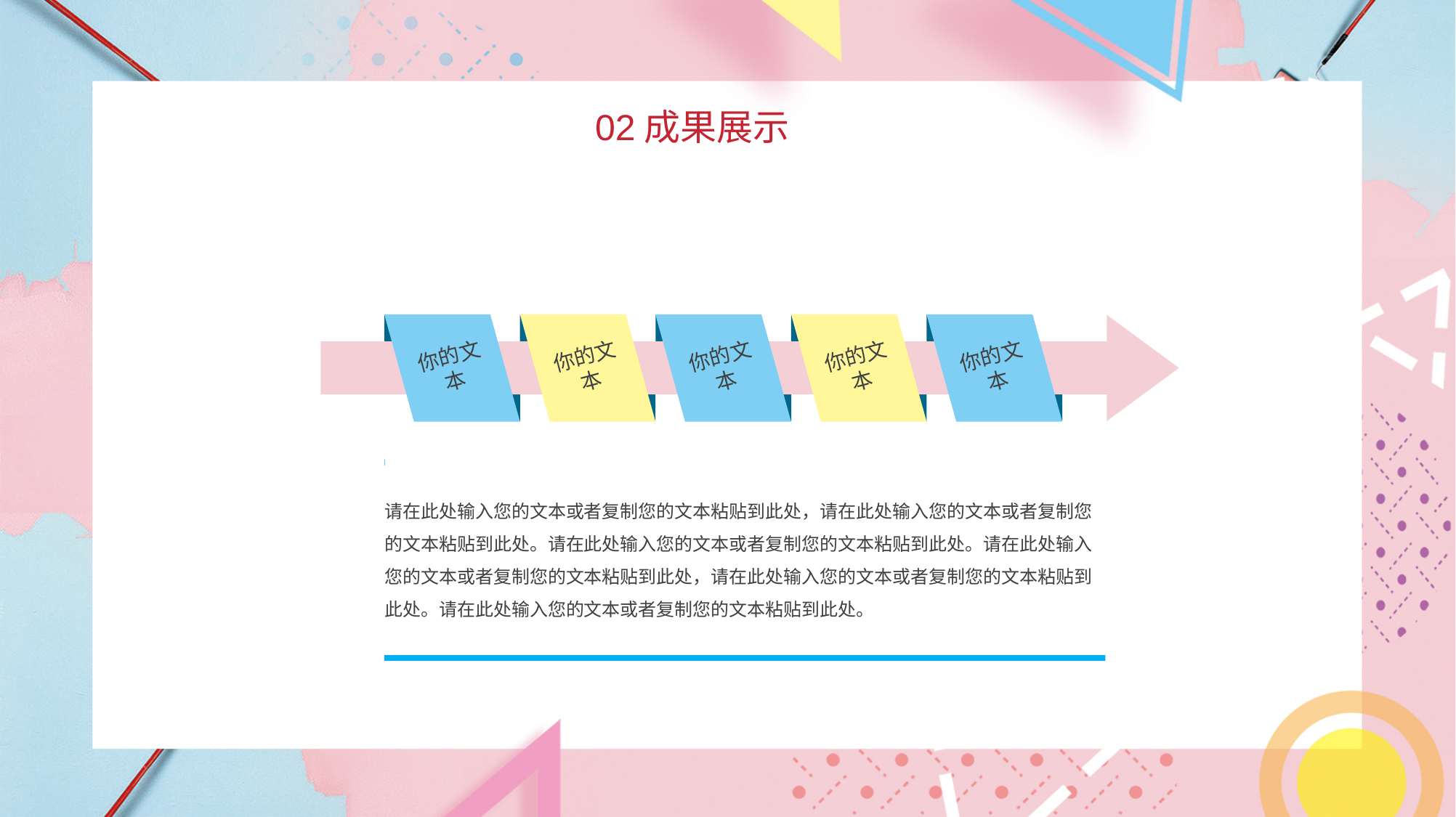

02成果展示
你的文本
你的文本
你的文本
你的文本
你的文本

请在此处输入您的文本或者复制您的文本粘贴到此处，请在此处输入您的文本或者复制您的文本粘贴到此处。请在此处输入您的文本或者复制您的文本粘贴到此处。请在此处输入您的文本或者复制您的文本粘贴到此处，请在此处输入您的文本或者复制您的文本粘贴到此处。请在此处输入您的文本或者复制您的文本粘贴到此处。